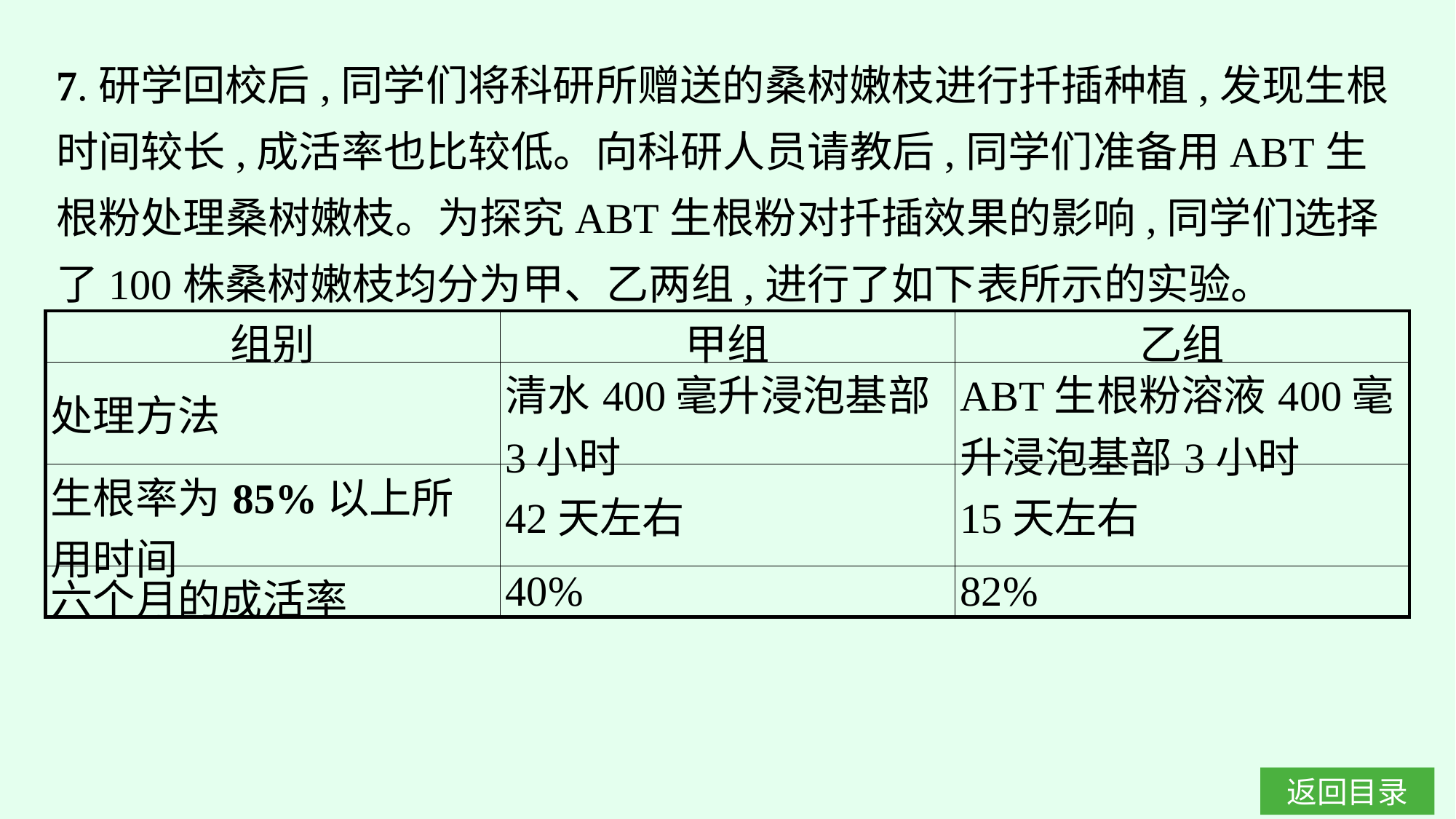

7.研学回校后,同学们将科研所赠送的桑树嫩枝进行扦插种植,发现生根时间较长,成活率也比较低。向科研人员请教后,同学们准备用ABT生根粉处理桑树嫩枝。为探究ABT生根粉对扦插效果的影响,同学们选择了100株桑树嫩枝均分为甲、乙两组,进行了如下表所示的实验。
| 组别 | 甲组 | 乙组 |
| --- | --- | --- |
| 处理方法 | 清水400毫升浸泡基部3小时 | ABT生根粉溶液400毫升浸泡基部3小时 |
| 生根率为85%以上所用时间 | 42天左右 | 15天左右 |
| 六个月的成活率 | 40% | 82% |